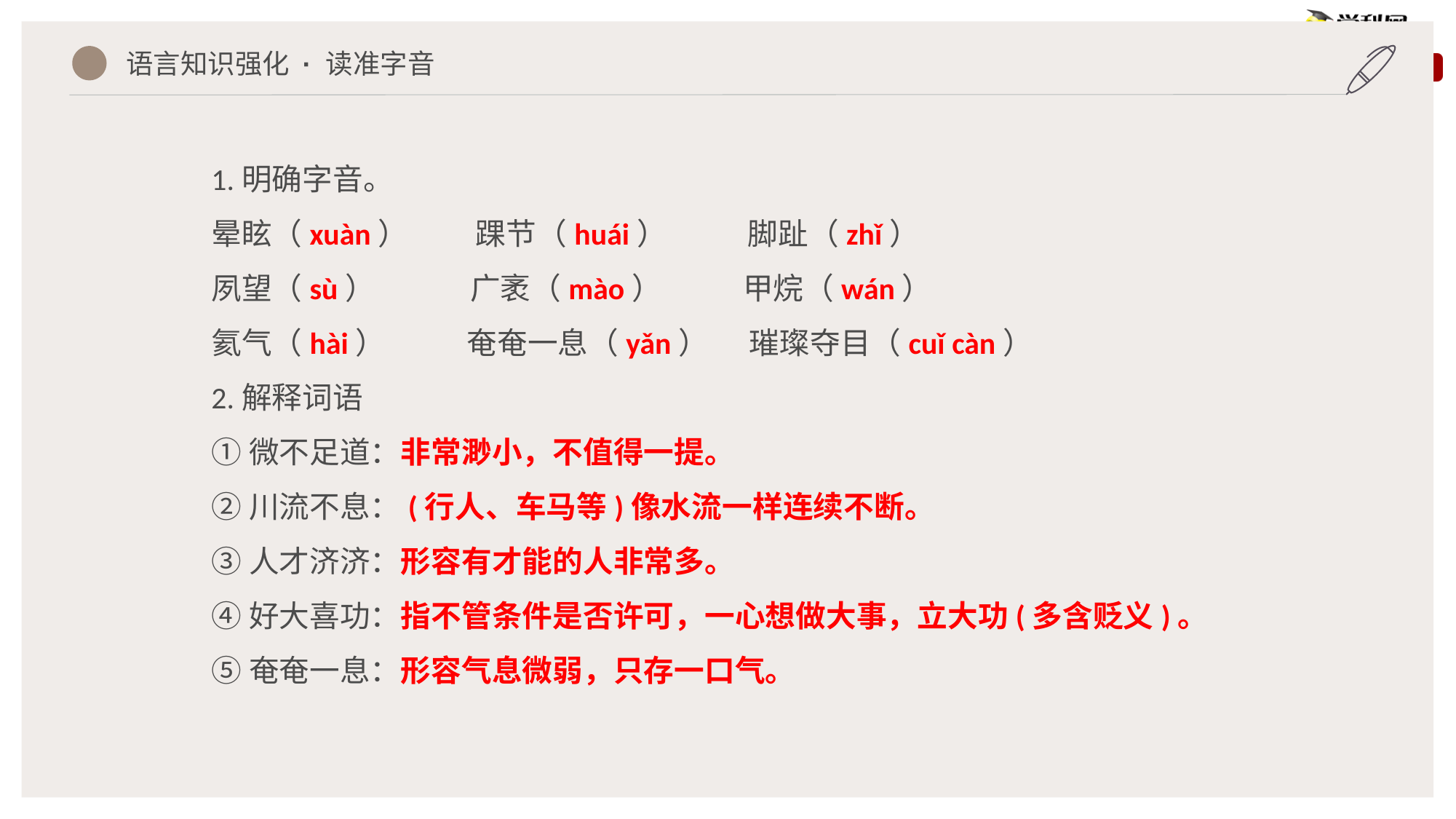

语言知识强化 · 读准字音

1.明确字音。
晕眩（xuàn）          踝节（huái）            脚趾（zhǐ）
夙望（sù）              广袤（mào）            甲烷（wán）
氦气（hài）            奄奄一息（yǎn）      璀璨夺目（cuǐ càn）
2.解释词语
①微不足道：非常渺小，不值得一提。
②川流不息：(行人、车马等)像水流一样连续不断。
③人才济济：形容有才能的人非常多。
④好大喜功：指不管条件是否许可，一心想做大事，立大功(多含贬义)。
⑤奄奄一息：形容气息微弱，只存一口气。